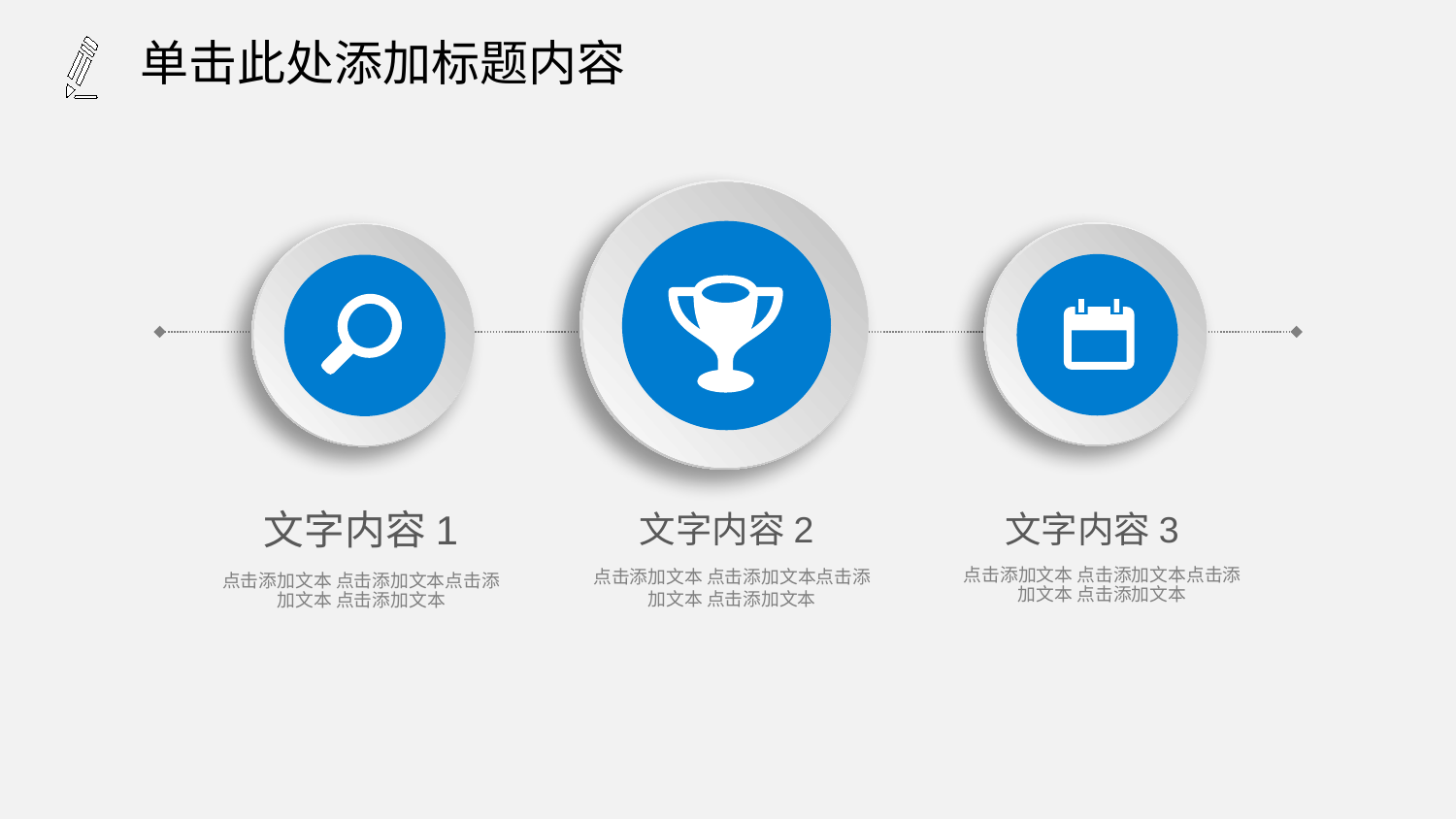

单击此处添加标题内容

文字内容1
文字内容2
文字内容3
点击添加文本 点击添加文本点击添加文本 点击添加文本
点击添加文本 点击添加文本点击添加文本 点击添加文本
点击添加文本 点击添加文本点击添加文本 点击添加文本